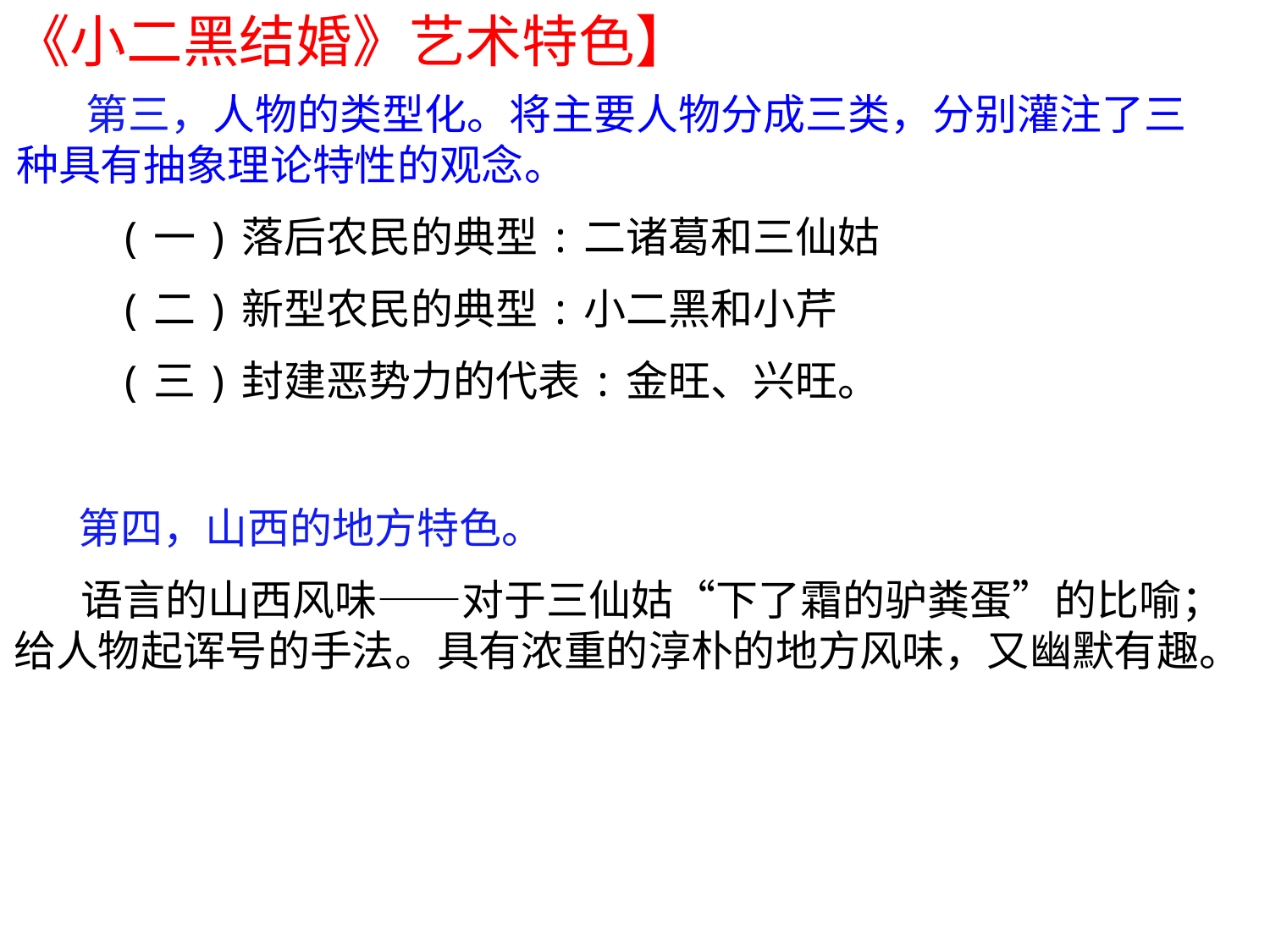

《小二黑结婚》艺术特色】
        第三，人物的类型化。将主要人物分成三类，分别灌注了三种具有抽象理论特性的观念。
    (一)落后农民的典型:二诸葛和三仙姑
    (二)新型农民的典型:小二黑和小芹
    (三)封建恶势力的代表:金旺、兴旺。

        第四，山西的地方特色。
      语言的山西风味——对于三仙姑“下了霜的驴粪蛋”的比喻；给人物起诨号的手法。具有浓重的淳朴的地方风味，又幽默有趣。